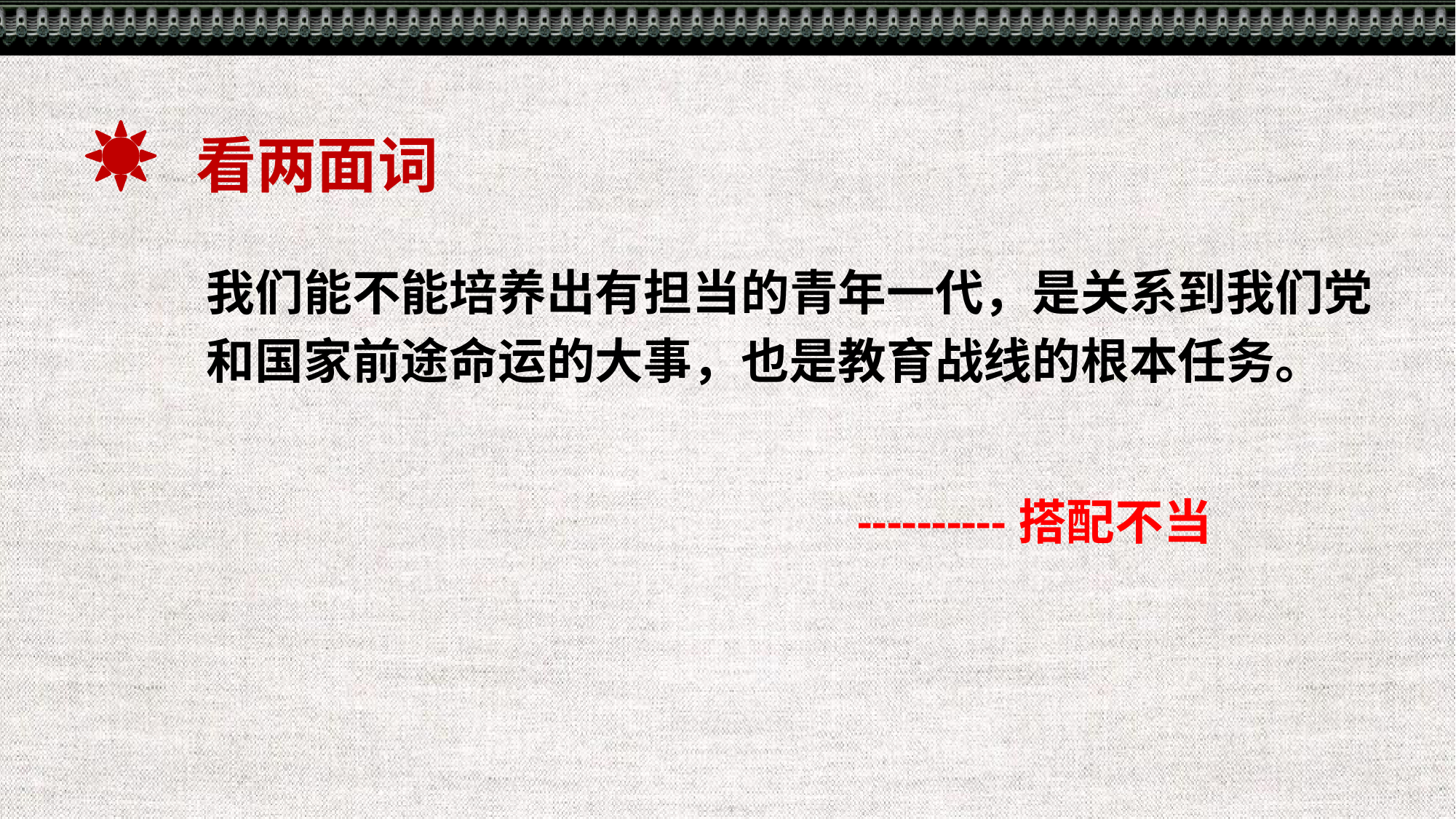

看两面词
我们能不能培养出有担当的青年一代，是关系到我们党和国家前途命运的大事，也是教育战线的根本任务。
----------搭配不当